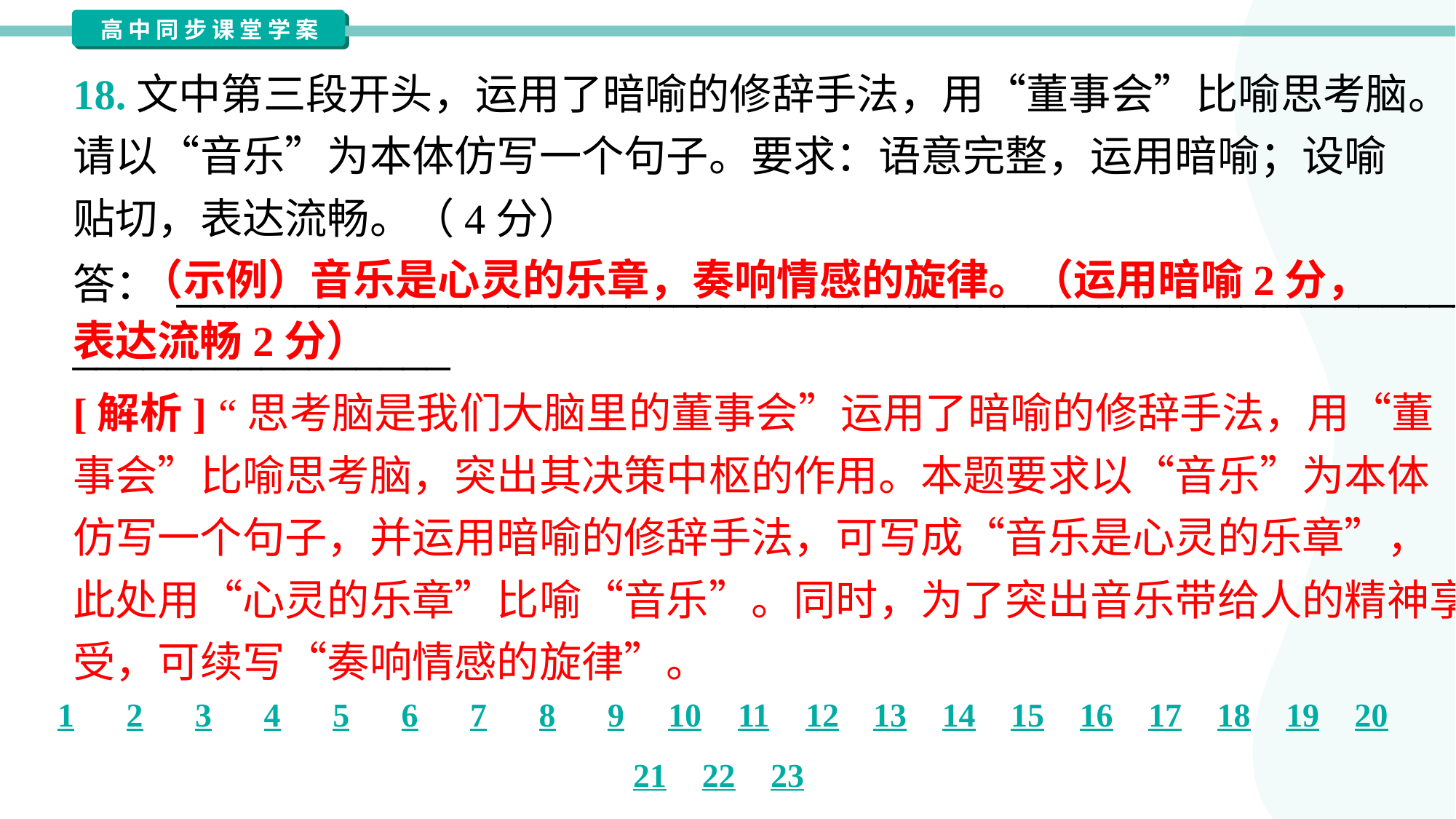

18.文中第三段开头，运用了暗喻的修辞手法，用“董事会”比喻思考脑。
请以“音乐”为本体仿写一个句子。要求：语意完整，运用暗喻；设喻
贴切，表达流畅。（4分）
      （示例）音乐是心灵的乐章，奏响情感的旋律。（运用暗喻2分，表达流畅2分）
答： ________________________________________________________
________________
[解析] “思考脑是我们大脑里的董事会”运用了暗喻的修辞手法，用“董
事会”比喻思考脑，突出其决策中枢的作用。本题要求以“音乐”为本体
仿写一个句子，并运用暗喻的修辞手法，可写成“音乐是心灵的乐章”，
此处用“心灵的乐章”比喻“音乐”。同时，为了突出音乐带给人的精神享
受，可续写“奏响情感的旋律”。